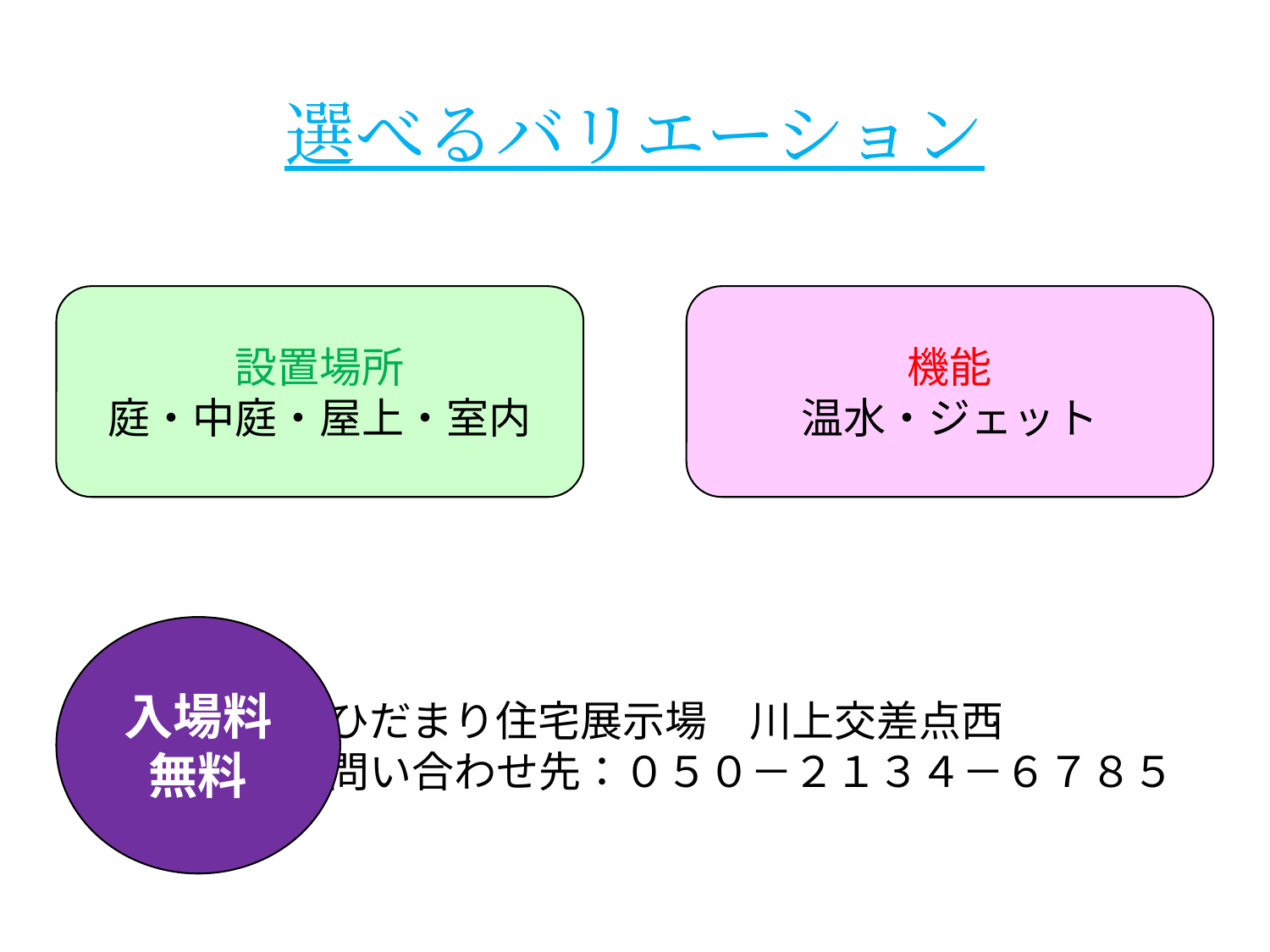

選べるバリエーション
設置場所
庭・中庭・屋上・室内
機能
温水・ジェット
入場料無料
ひだまり住宅展示場　川上交差点西
問い合わせ先：０５０－２１３４－６７８５